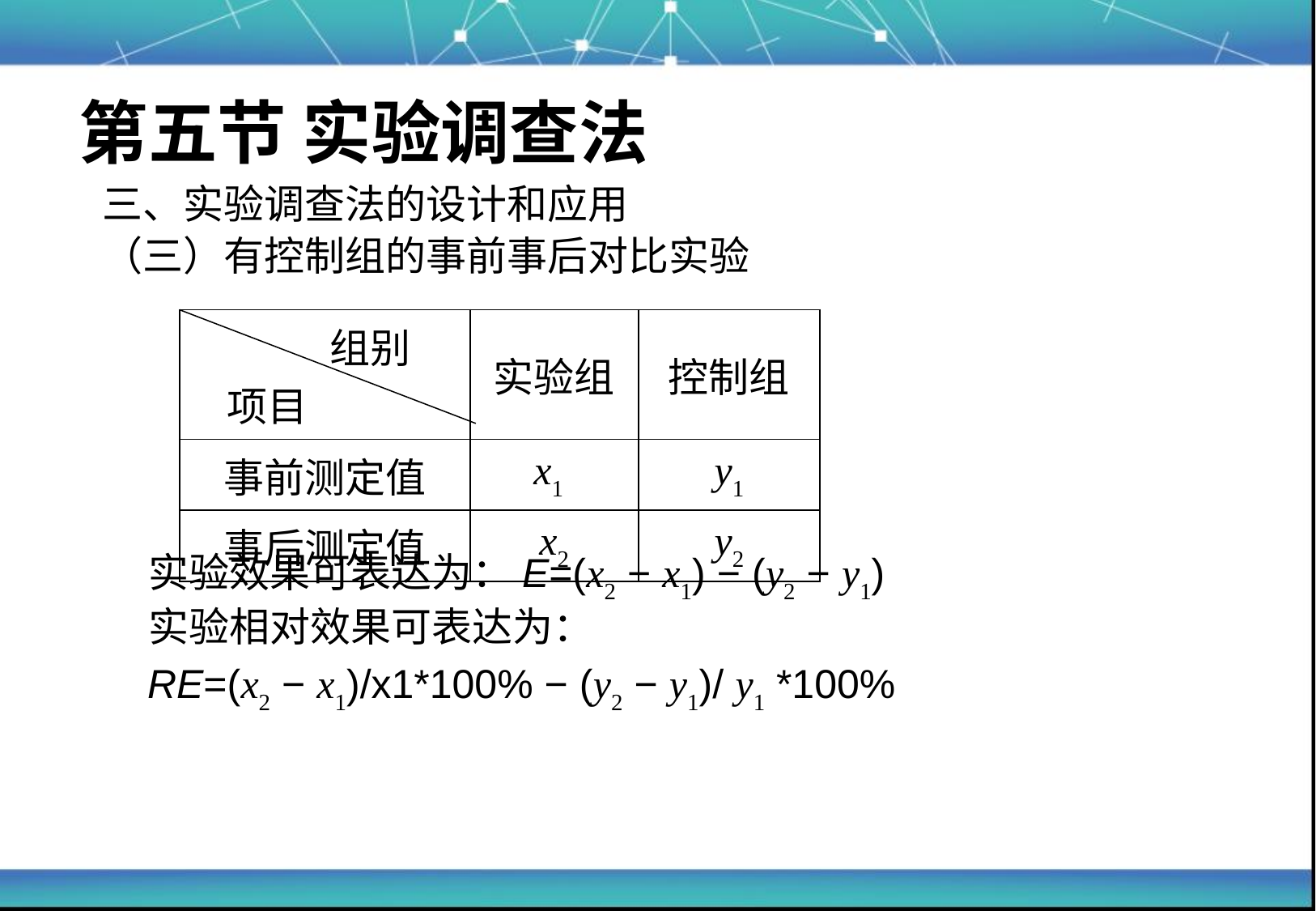

# 第五节 实验调查法
三、实验调查法的设计和应用
（三）有控制组的事前事后对比实验

    实验效果可表达为：E=(x2 − x1) − (y2 − y1)
    实验相对效果可表达为：
    RE=(x2 − x1)/x1*100% − (y2 − y1)/ y1 *100%
| 组别 项目 | 实验组 | 控制组 |
| --- | --- | --- |
| 事前测定值 | x1 | y1 |
| 事后测定值 | x2 | y2 |